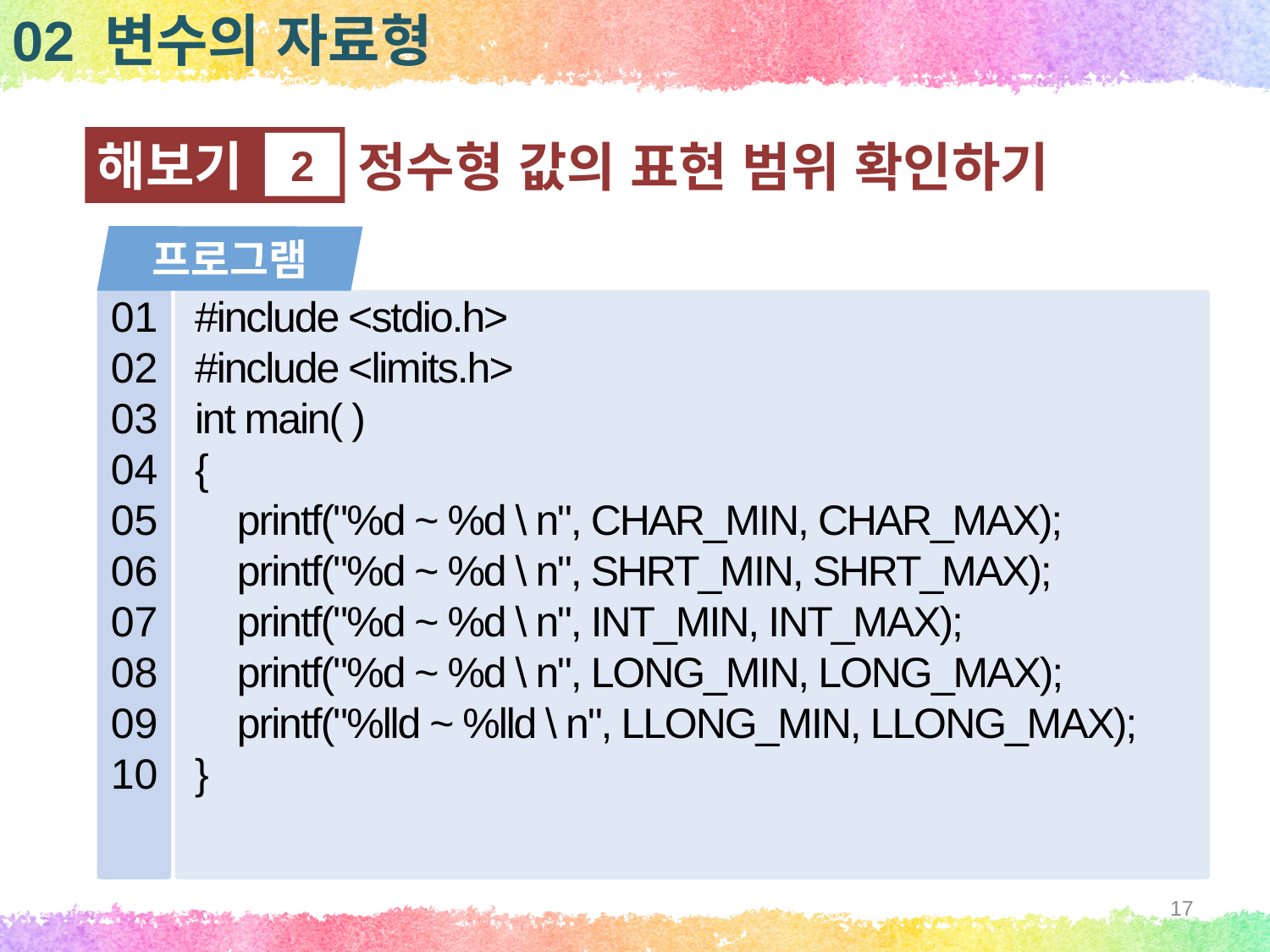

02 변수의 자료형
정수형 값의 표현 범위 확인하기
해보기
2
프로그램
01
02
03
04
05
06
07
08
09
10
#include <stdio.h>
#include <limits.h>
int main( )
{
    printf("%d ~ %d \ n", CHAR_MIN, CHAR_MAX);
    printf("%d ~ %d \ n", SHRT_MIN, SHRT_MAX);
    printf("%d ~ %d \ n", INT_MIN, INT_MAX);
    printf("%d ~ %d \ n", LONG_MIN, LONG_MAX);
    printf("%lld ~ %lld \ n", LLONG_MIN, LLONG_MAX);
}
17